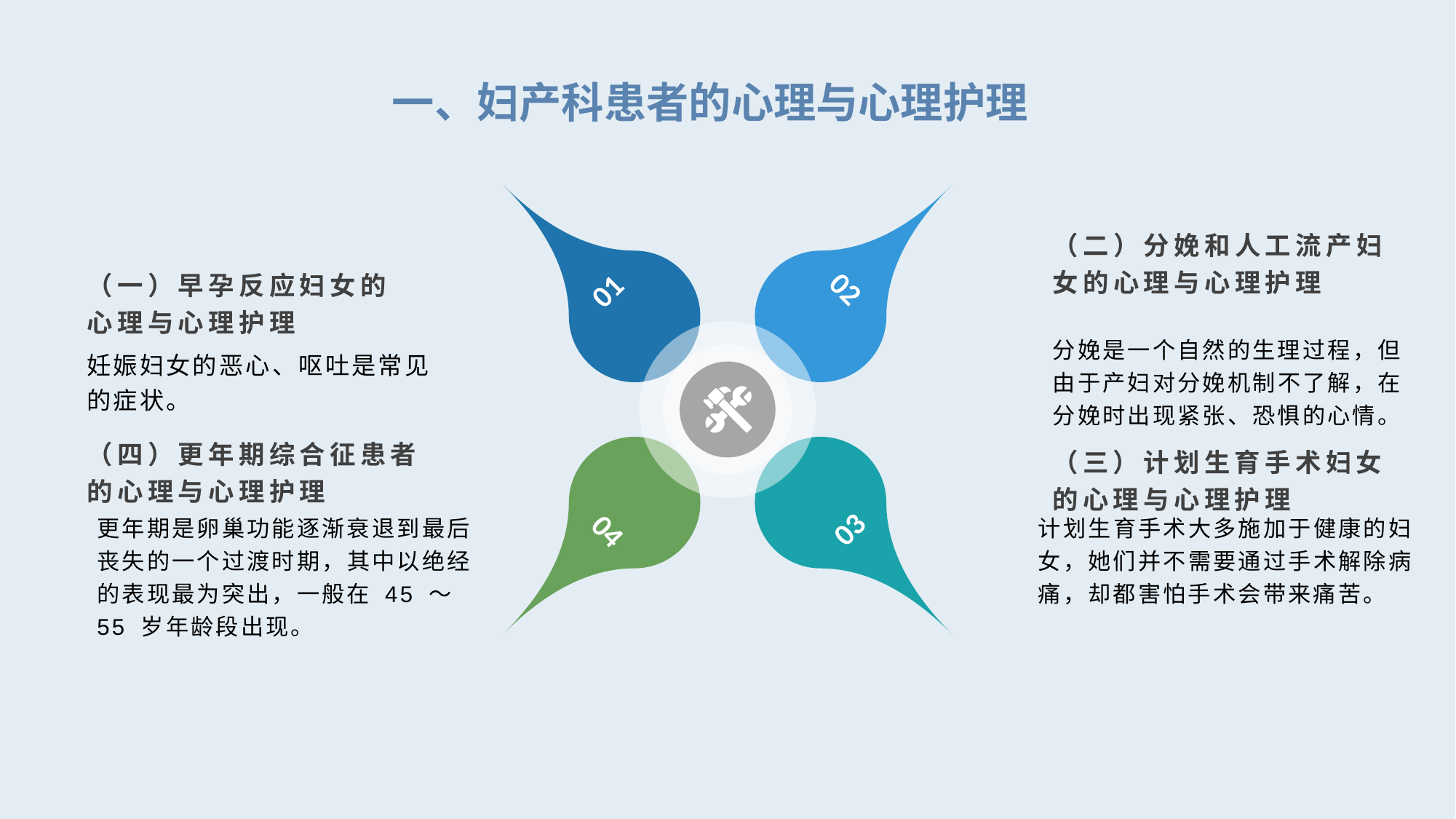

一、妇产科患者的心理与心理护理
（二）分娩和人工流产妇女的心理与心理护理

（一）早孕反应妇女的心理与心理护理
02
01

分娩是一个自然的生理过程，但由于产妇对分娩机制不了解，在分娩时出现紧张、恐惧的心情。
妊娠妇女的恶心、呕吐是常见的症状。

（四）更年期综合征患者的心理与心理护理
（三）计划生育手术妇女的心理与心理护理

03
04
更年期是卵巢功能逐渐衰退到最后丧失的一个过渡时期，其中以绝经的表现最为突出，一般在 45 ～ 55 岁年龄段出现。
计划生育手术大多施加于健康的妇女，她们并不需要通过手术解除病痛，却都害怕手术会带来痛苦。